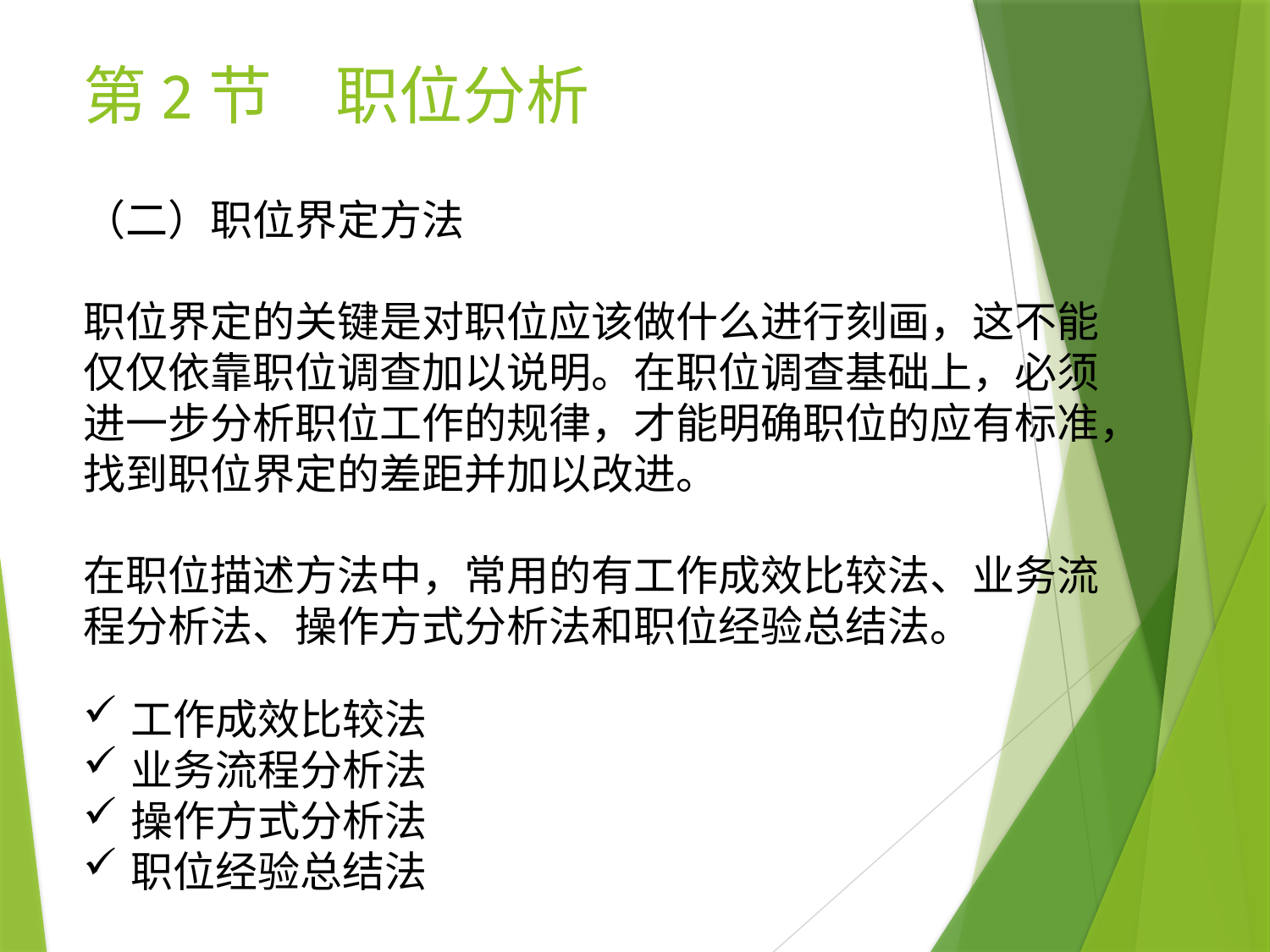

# 第2节　职位分析
（二）职位界定方法

职位界定的关键是对职位应该做什么进行刻画，这不能仅仅依靠职位调查加以说明。在职位调查基础上，必须进一步分析职位工作的规律，才能明确职位的应有标准，找到职位界定的差距并加以改进。

在职位描述方法中，常用的有工作成效比较法、业务流程分析法、操作方式分析法和职位经验总结法。

工作成效比较法
业务流程分析法
操作方式分析法
职位经验总结法